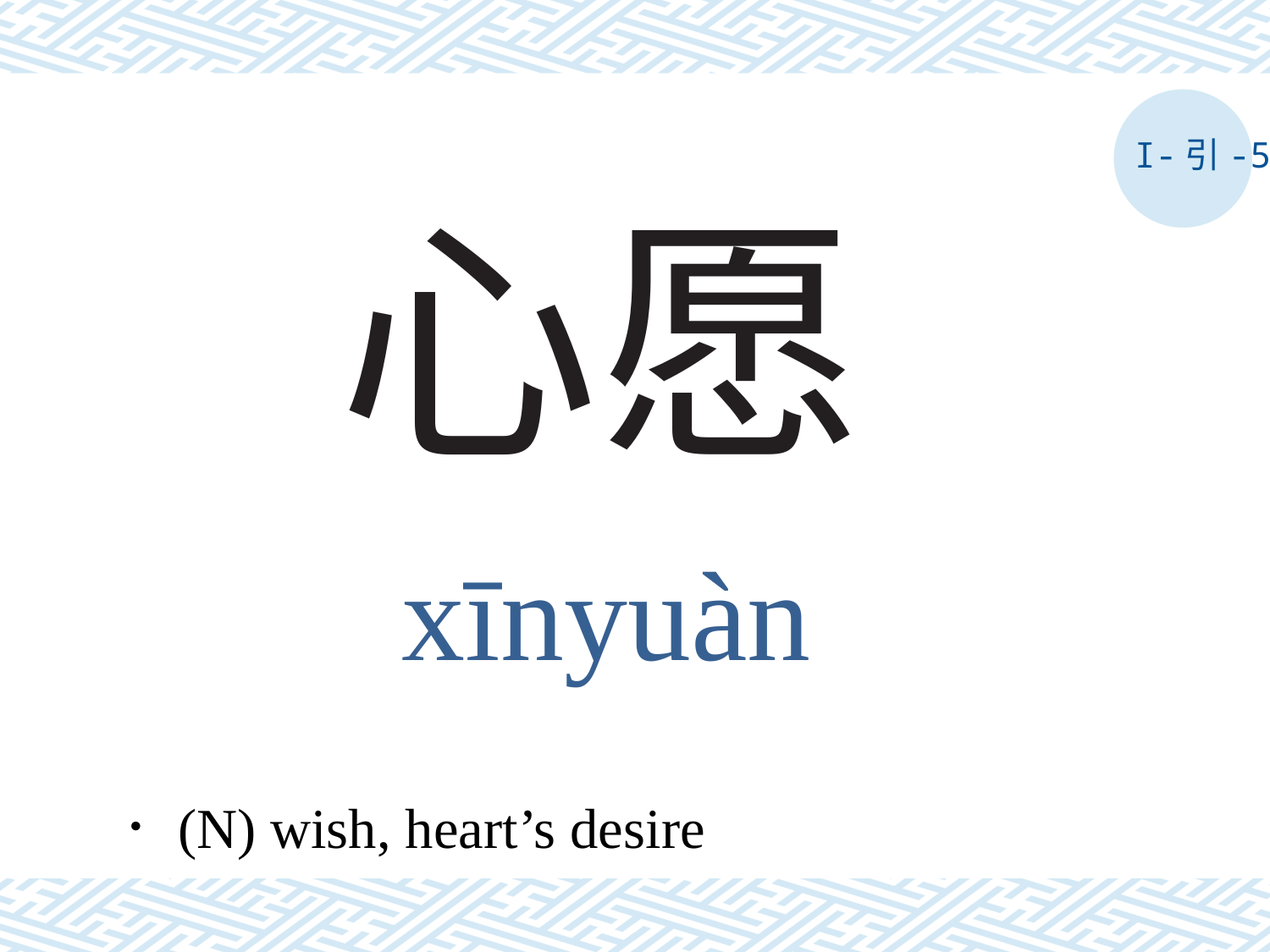

I-引-5

# 心愿
xīnyuàn
．(N) wish, heart’s desire